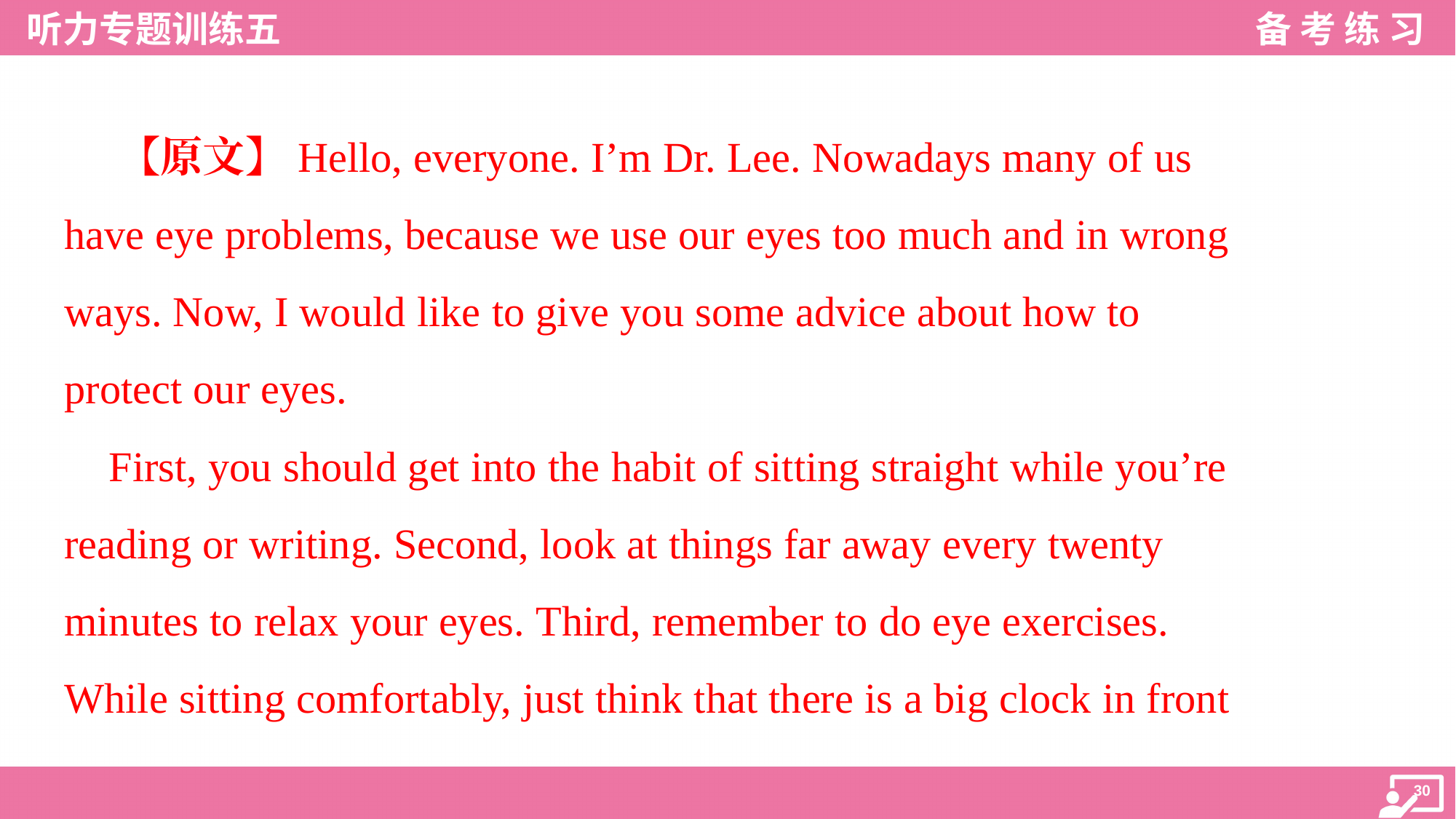

【原文】Hello, everyone. I’m Dr. Lee. Nowadays many of us
have eye problems, because we use our eyes too much and in wrong
ways. Now, I would like to give you some advice about how to
protect our eyes.
    First, you should get into the habit of sitting straight while you’re
reading or writing. Second, look at things far away every twenty
minutes to relax your eyes. Third, remember to do eye exercises.
While sitting comfortably, just think that there is a big clock in front